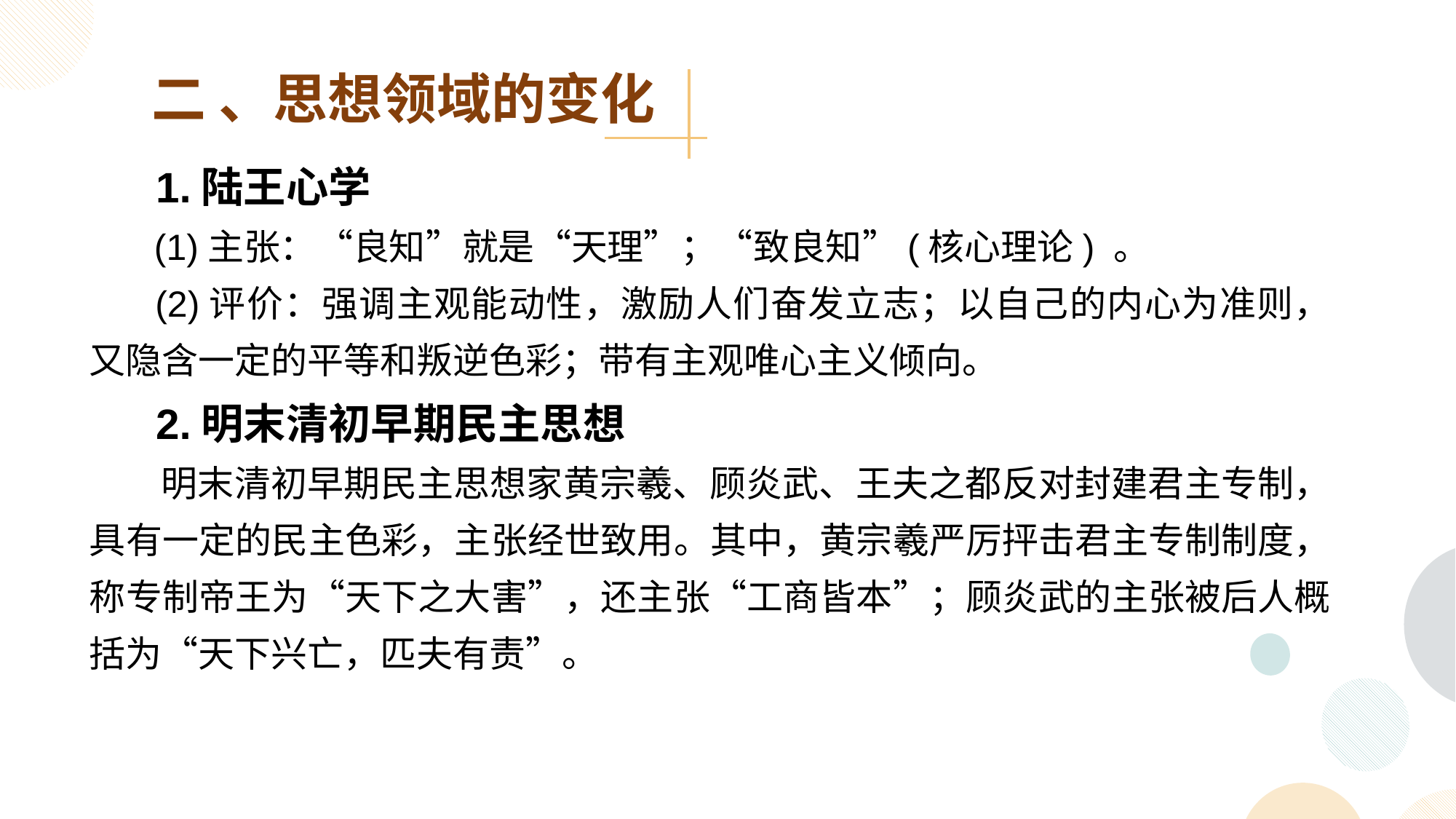

二 、思想领域的变化
 1.陆王心学
 (1)主张：“良知”就是“天理”；“致良知”(核心理论) 。
 (2)评价：强调主观能动性，激励人们奋发立志；以自己的内心为准则，又隐含一定的平等和叛逆色彩；带有主观唯心主义倾向。
 2.明末清初早期民主思想
 明末清初早期民主思想家黄宗羲、顾炎武、王夫之都反对封建君主专制，具有一定的民主色彩，主张经世致用。其中，黄宗羲严厉抨击君主专制制度，称专制帝王为“天下之大害”，还主张“工商皆本”；顾炎武的主张被后人概括为“天下兴亡，匹夫有责”。